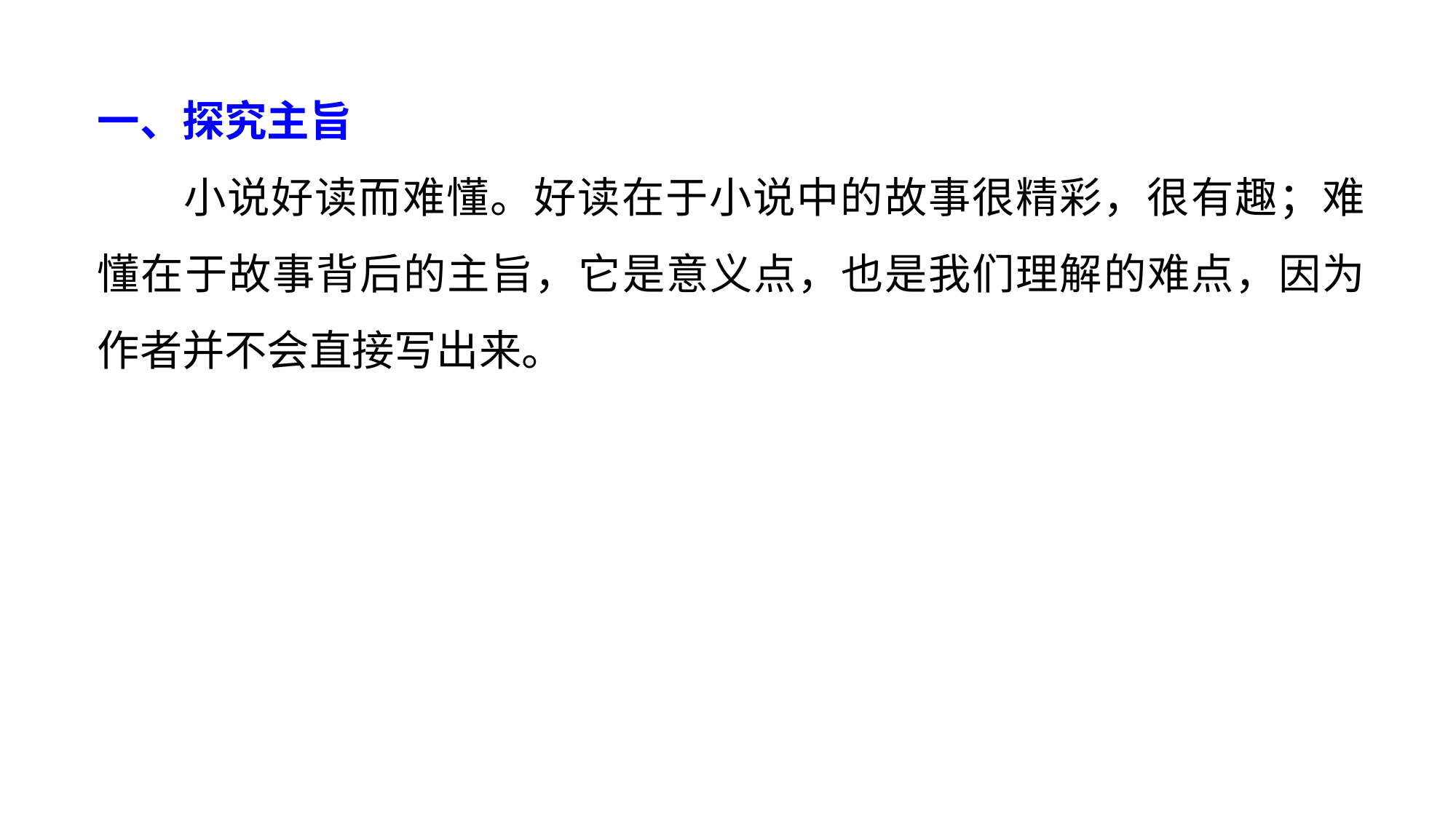

一、探究主旨
小说好读而难懂。好读在于小说中的故事很精彩，很有趣；难懂在于故事背后的主旨，它是意义点，也是我们理解的难点，因为作者并不会直接写出来。